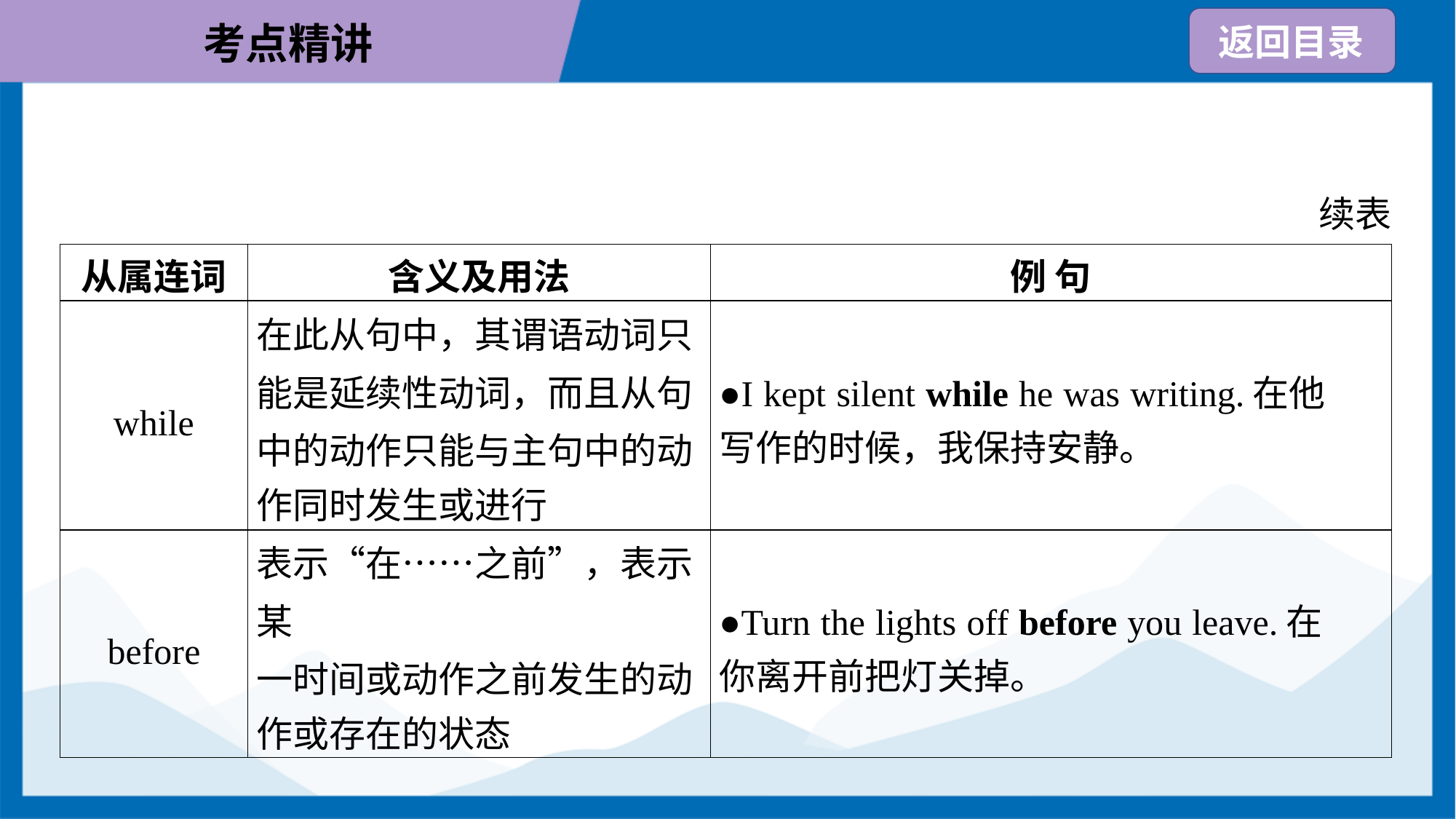

续表
| 从属连词 | 含义及用法 | 例 句 |
| --- | --- | --- |
| while | 在此从句中，其谓语动词只 能是延续性动词，而且从句 中的动作只能与主句中的动 作同时发生或进行 | ●I kept silent while he was writing.在他 写作的时候，我保持安静。 |
| before | 表示“在……之前”，表示某 一时间或动作之前发生的动 作或存在的状态 | ●Turn the lights off before you leave.在 你离开前把灯关掉。 |